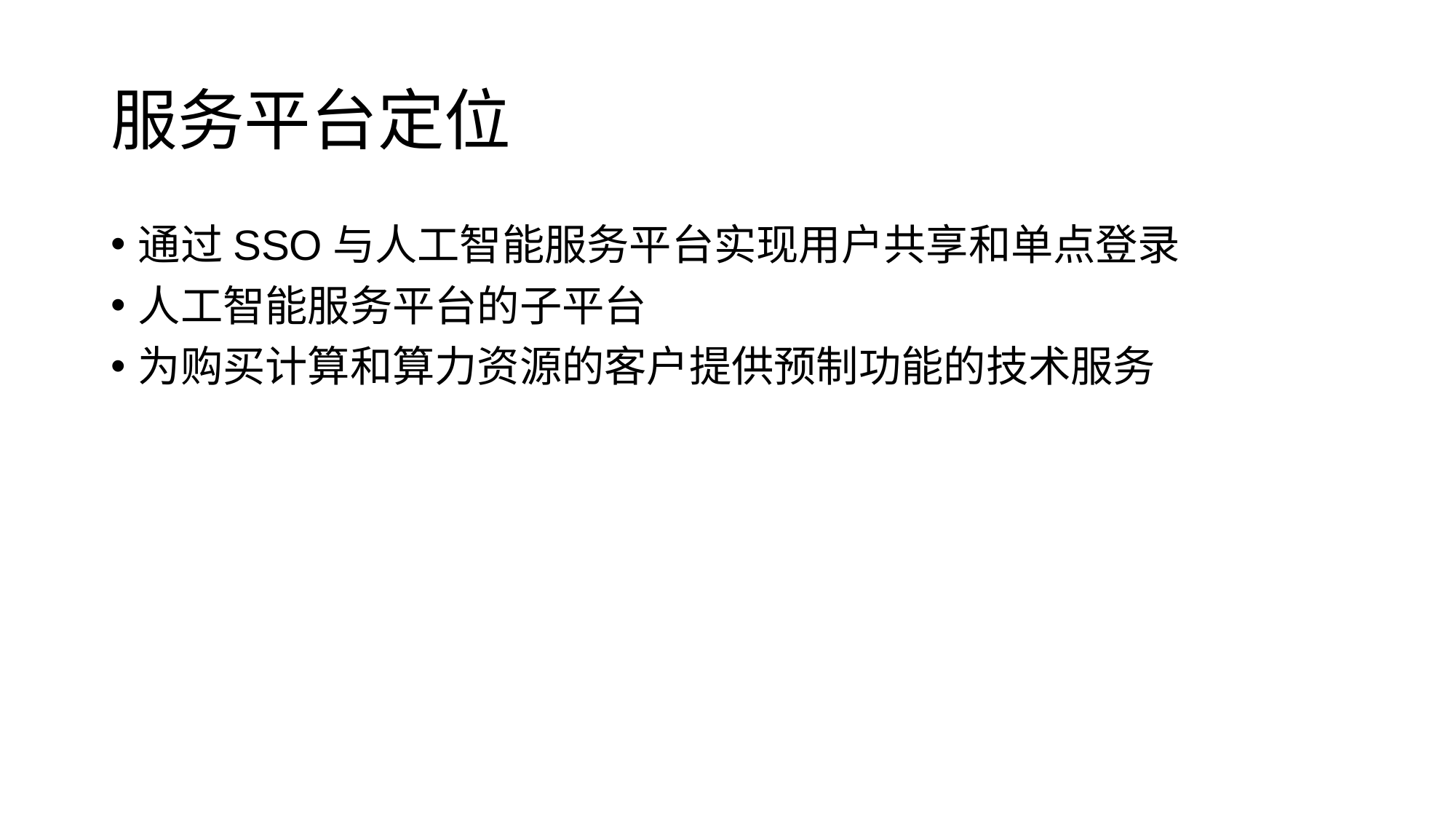

# 服务平台定位
通过SSO与人工智能服务平台实现用户共享和单点登录
人工智能服务平台的子平台
为购买计算和算力资源的客户提供预制功能的技术服务